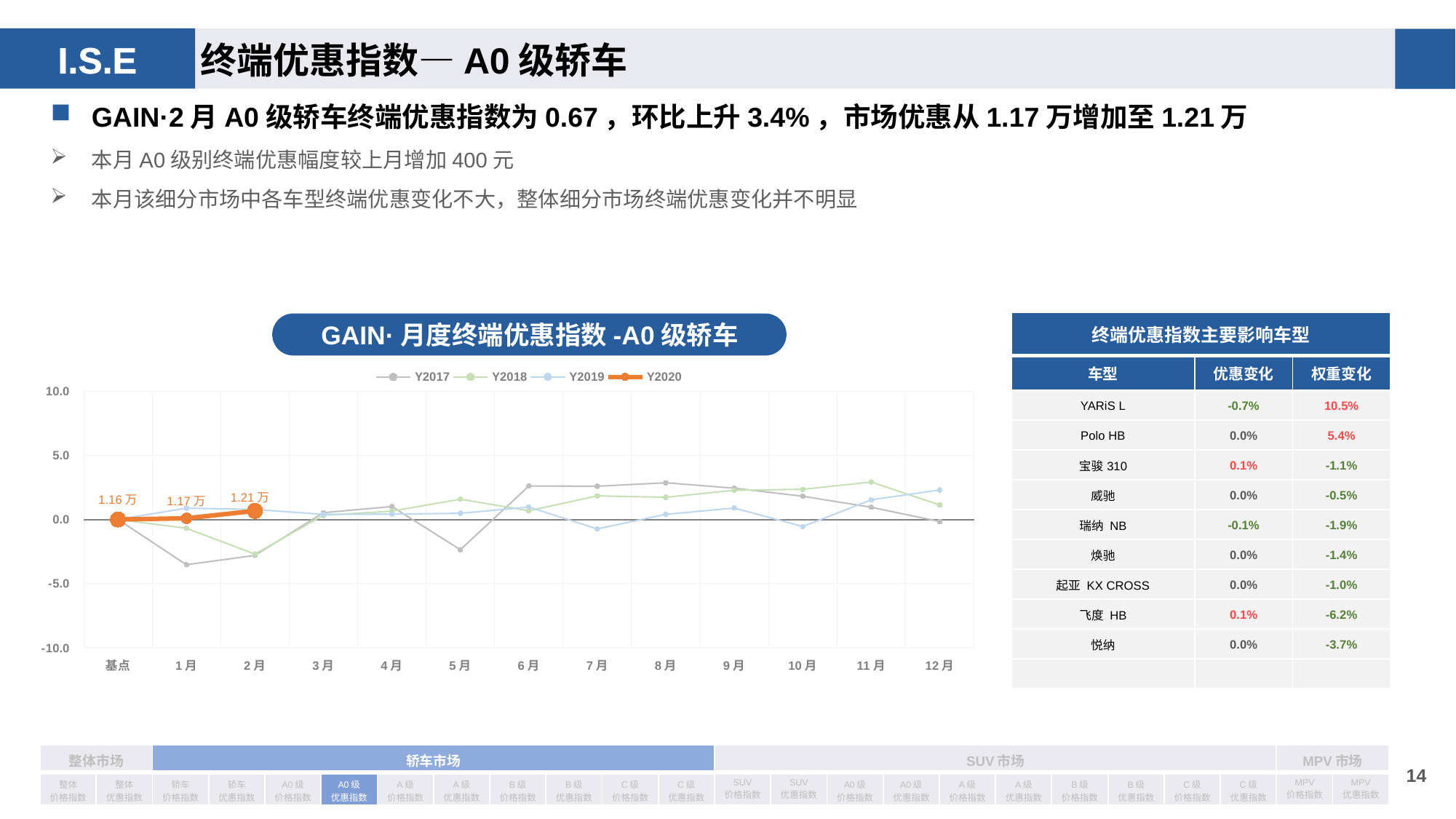

终端优惠指数—A0级轿车
GAIN·2月A0级轿车终端优惠指数为0.67，环比上升3.4%，市场优惠从1.17万增加至1.21万
本月A0级别终端优惠幅度较上月增加400元
本月该细分市场中各车型终端优惠变化不大，整体细分市场终端优惠变化并不明显
| 终端优惠指数主要影响车型 |  |  |
| --- | --- | --- |
| 车型 | 优惠变化 | 权重变化 |
| YARiS L | -0.7% | 10.5% |
| Polo HB | 0.0% | 5.4% |
| 宝骏310 | 0.1% | -1.1% |
| 威驰 | 0.0% | -0.5% |
| 瑞纳 NB | -0.1% | -1.9% |
| 焕驰 | 0.0% | -1.4% |
| 起亚 KX CROSS | 0.0% | -1.0% |
| 飞度 HB | 0.1% | -6.2% |
| 悦纳 | 0.0% | -3.7% |
|  |  |  |
GAIN·月度终端优惠指数-A0级轿车

### Chart

| Category | Y2017 | Y2018 | Y2019 | Y2020 |
|---|---|---|---|---|
| 基点 | 0.0 | 0.0 | 0.0 | 0.0 |
| 1月 | -3.53 | -0.69 | 0.88 | 0.09 |
| 2月 | -2.8 | -2.7 | 0.78 | 0.67 |
| 3月 | 0.53 | 0.32 | 0.4 | None |
| 4月 | 1.01 | 0.65 | 0.42 | None |
| 5月 | -2.36 | 1.58 | 0.48 | None |
| 6月 | 2.61 | 0.68 | 0.97 | None |
| 7月 | 2.59 | 1.84 | -0.74 | None |
| 8月 | 2.86 | 1.73 | 0.4 | None |
| 9月 | 2.44 | 2.28 | 0.89 | None |
| 10月 | 1.81 | 2.35 | -0.55 | None |
| 11月 | 0.95 | 2.92 | 1.53 | None |
| 12月 | -0.16 | 1.13 | 2.3 | None |
| 整体市场 |  | 轿车市场 |  |  |  |  |  |  |  |  |  | SUV市场 |  |  |  |  |  |  |  |  |  | MPV市场 |  |
| --- | --- | --- | --- | --- | --- | --- | --- | --- | --- | --- | --- | --- | --- | --- | --- | --- | --- | --- | --- | --- | --- | --- | --- |
| 整体 价格指数 | 整体 优惠指数 | 轿车 价格指数 | 轿车 优惠指数 | A0级 价格指数 | A0级 优惠指数 | A级 价格指数 | A级 优惠指数 | B级 价格指数 | B级 优惠指数 | C级 价格指数 | C级 优惠指数 | SUV 价格指数 | SUV 优惠指数 | A0级 价格指数 | A0级 优惠指数 | A级 价格指数 | A级 优惠指数 | B级 价格指数 | B级 优惠指数 | C级 价格指数 | C级 优惠指数 | MPV 价格指数 | MPV 优惠指数 |
14